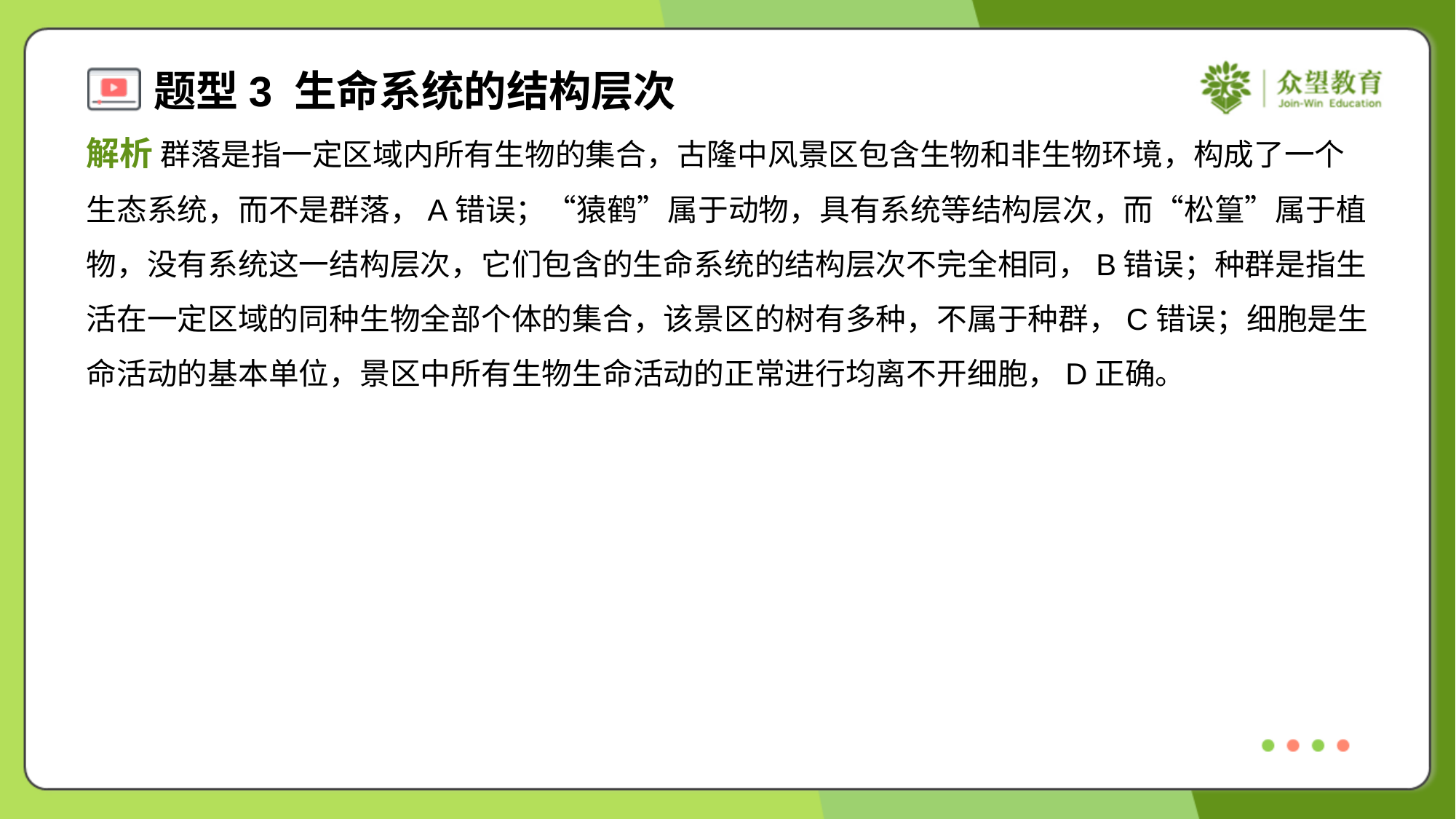

解析 群落是指一定区域内所有生物的集合，古隆中风景区包含生物和非生物环境，构成了一个
生态系统，而不是群落，A错误；“猿鹤”属于动物，具有系统等结构层次，而“松篁”属于植
物，没有系统这一结构层次，它们包含的生命系统的结构层次不完全相同，B错误；种群是指生
活在一定区域的同种生物全部个体的集合，该景区的树有多种，不属于种群，C错误；细胞是生
命活动的基本单位，景区中所有生物生命活动的正常进行均离不开细胞，D正确。